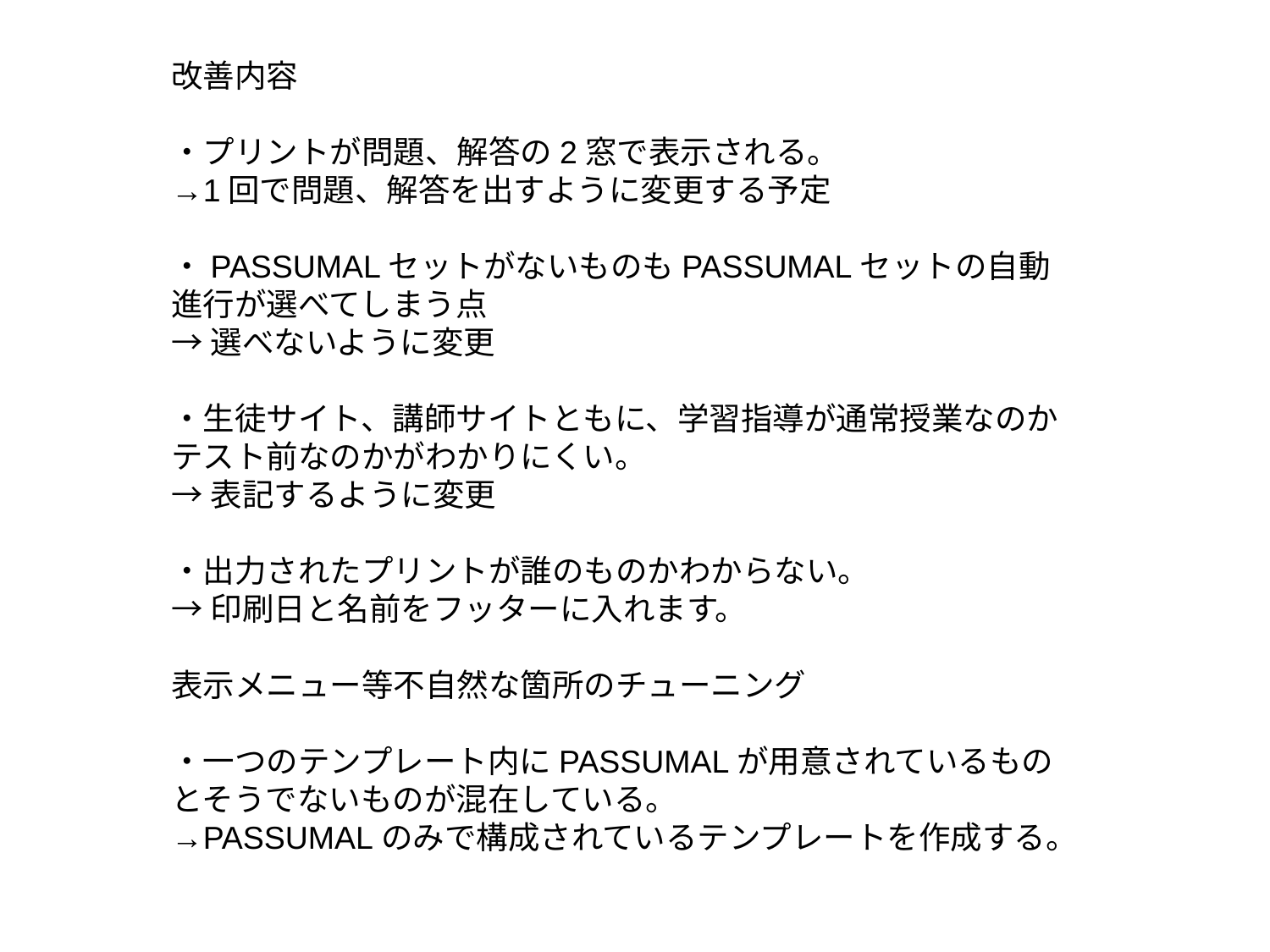

改善内容

・プリントが問題、解答の2窓で表示される。
→1回で問題、解答を出すように変更する予定

・PASSUMALセットがないものもPASSUMALセットの自動進行が選べてしまう点
→選べないように変更

・生徒サイト、講師サイトともに、学習指導が通常授業なのかテスト前なのかがわかりにくい。
→表記するように変更

・出力されたプリントが誰のものかわからない。
→印刷日と名前をフッターに入れます。

表示メニュー等不自然な箇所のチューニング

・一つのテンプレート内にPASSUMALが用意されているものとそうでないものが混在している。
→PASSUMALのみで構成されているテンプレートを作成する。